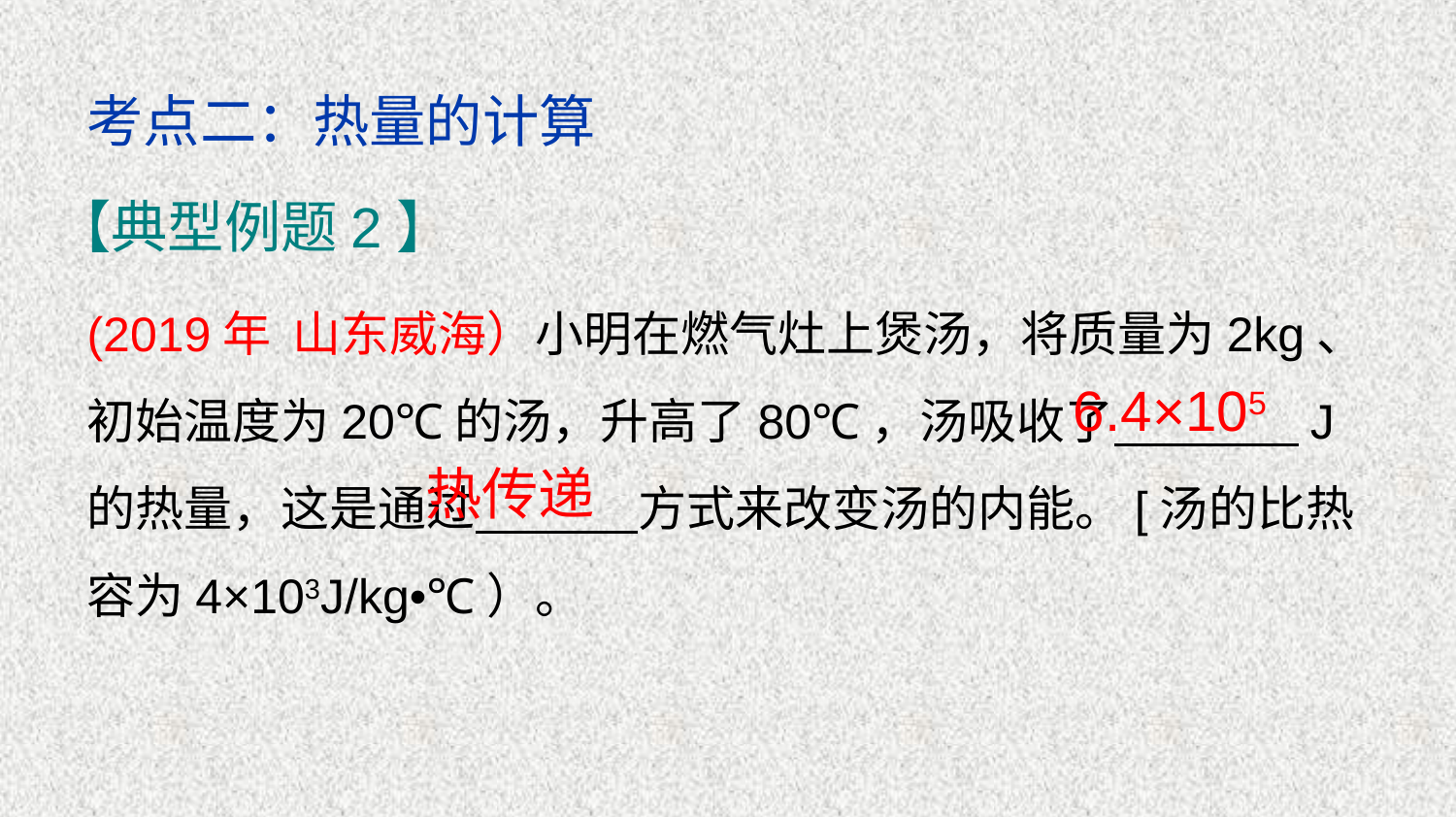

考点二：热量的计算
【典型例题2】
(2019年  山东威海）小明在燃气灶上煲汤，将质量为2kg、初始温度为20℃的汤，升高了80℃，汤吸收了　        　J的热量，这是通过　      　方式来改变汤的内能。[汤的比热容为4×103J/kg•℃）。
6.4×105
热传递